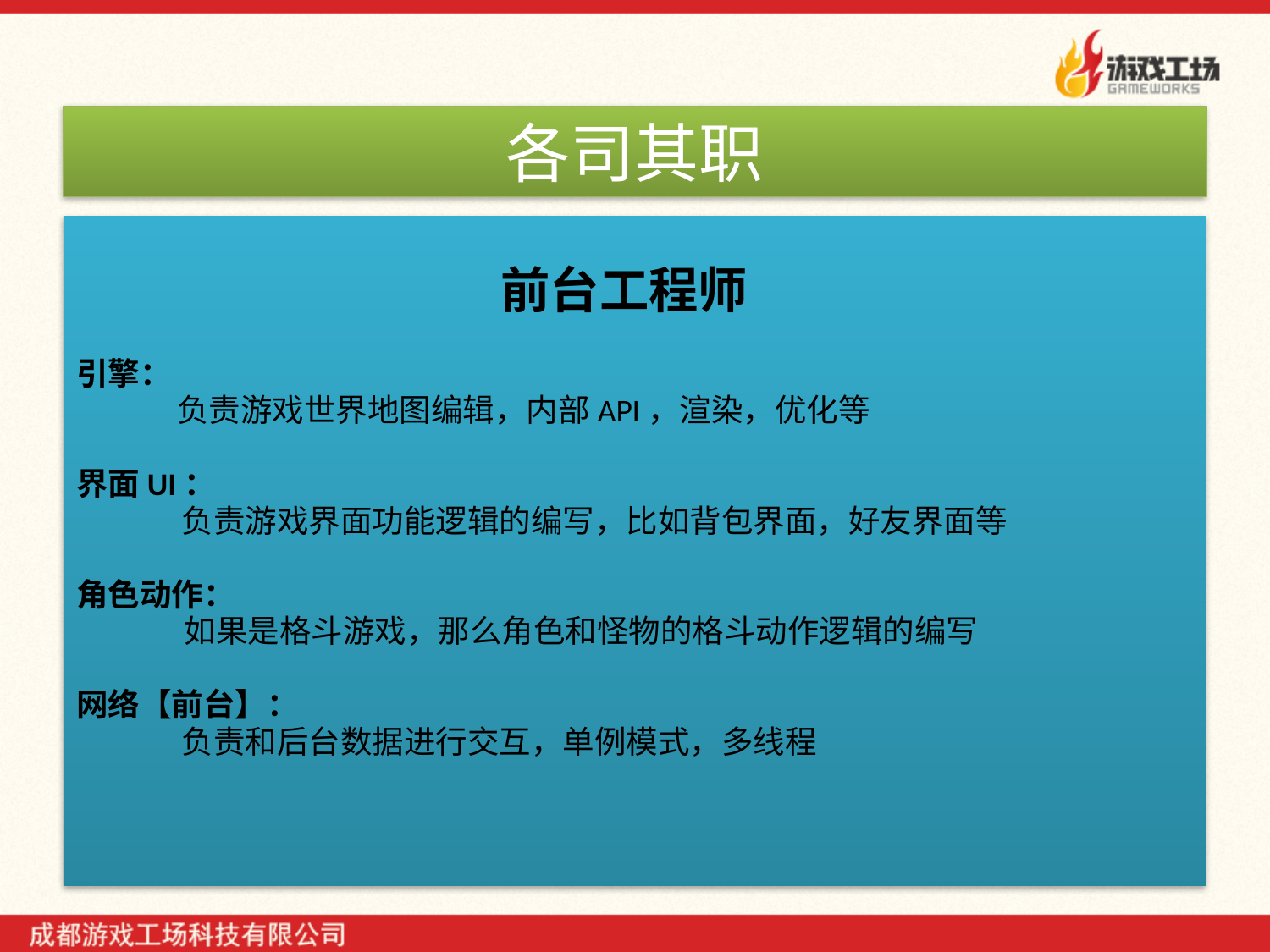

# 各司其职

                                                          前台工程师

引擎：
             负责游戏世界地图编辑，内部API，渲染，优化等

界面UI：
	       负责游戏界面功能逻辑的编写，比如背包界面，好友界面等

角色动作：
              如果是格斗游戏，那么角色和怪物的格斗动作逻辑的编写

网络【前台】：
	       负责和后台数据进行交互，单例模式，多线程
6